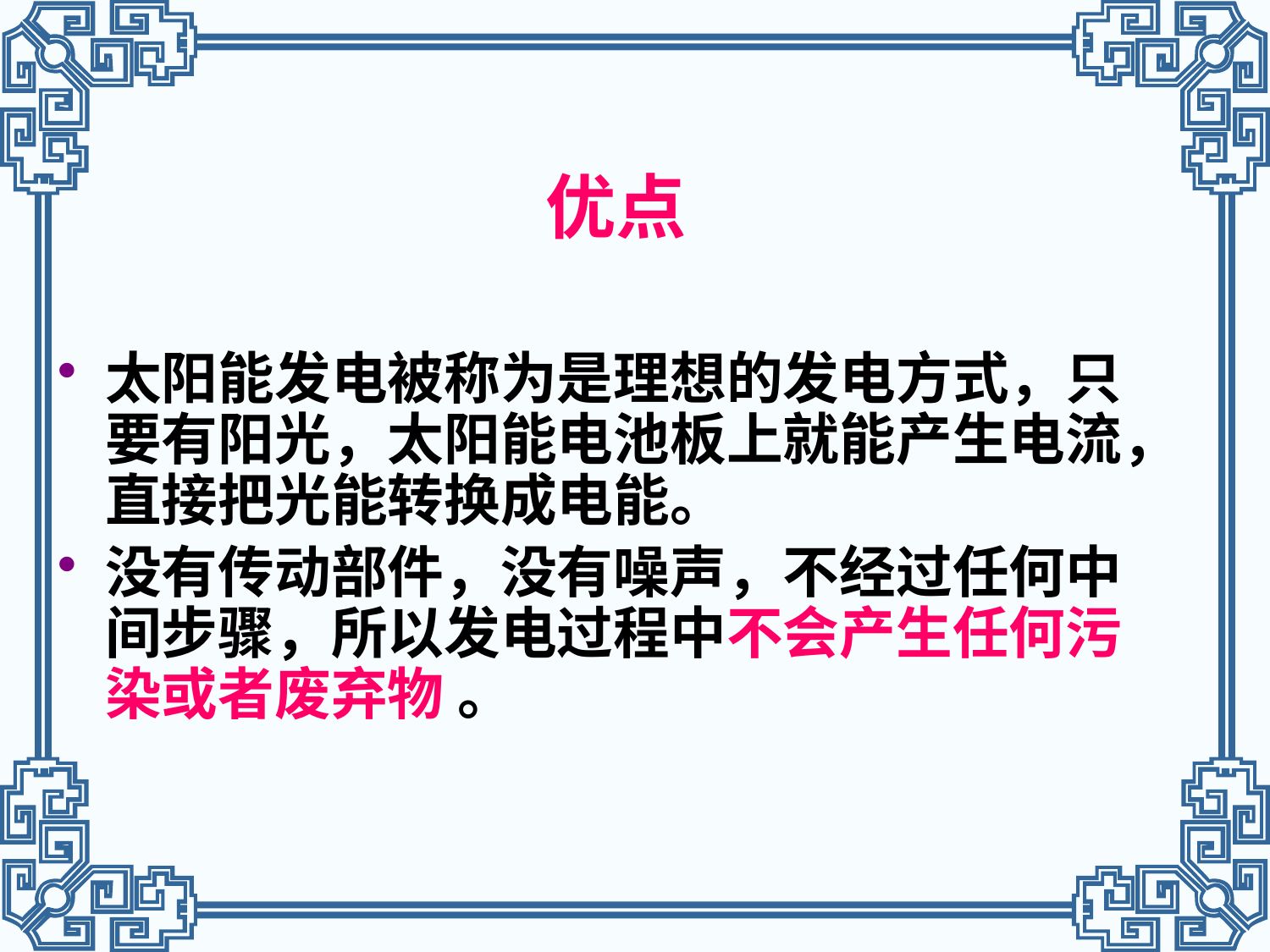

优点

太阳能发电被称为是理想的发电方式，只要有阳光，太阳能电池板上就能产生电流，直接把光能转换成电能。
没有传动部件，没有噪声，不经过任何中间步骤，所以发电过程中不会产生任何污染或者废弃物 。